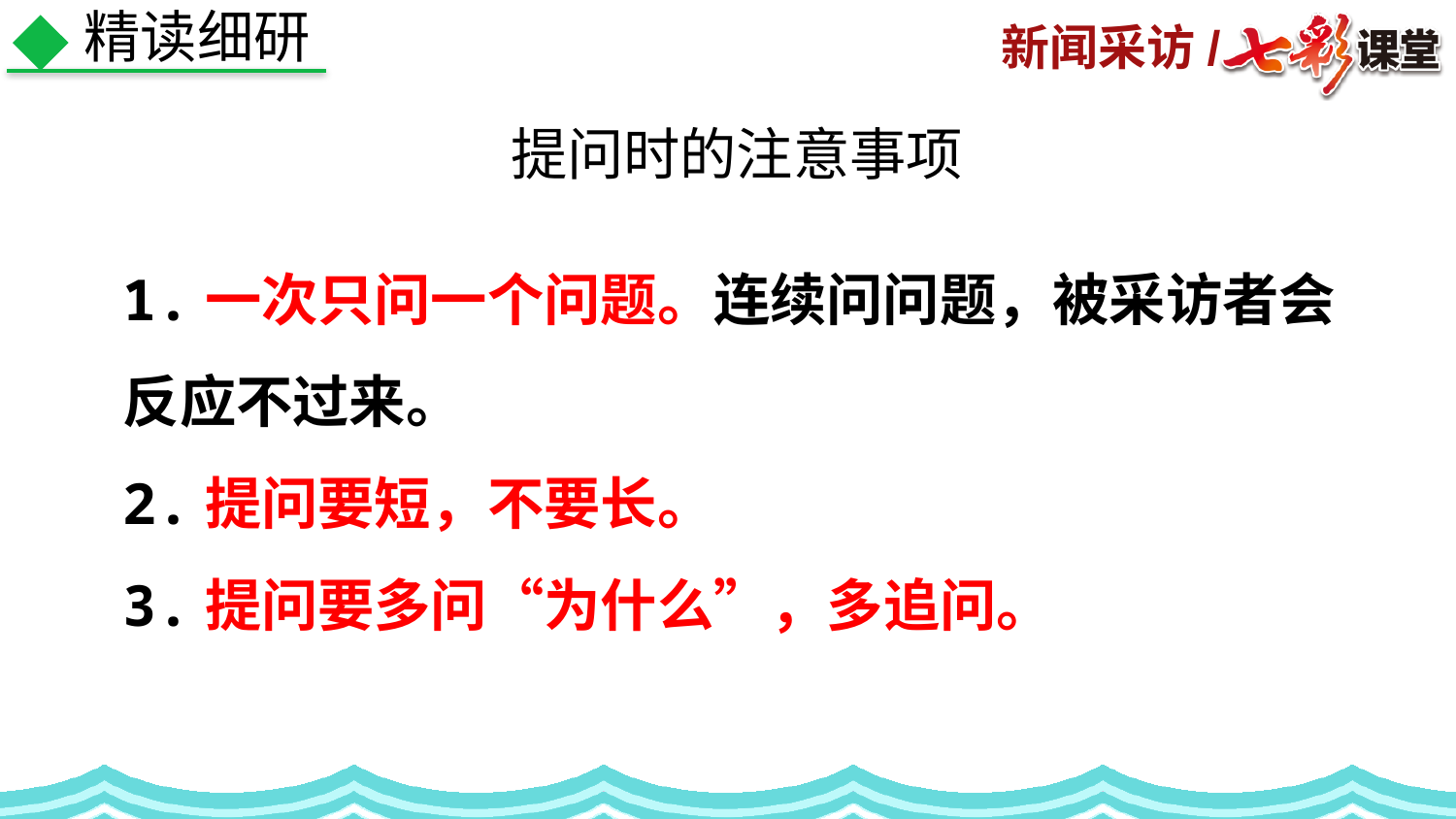

精读细研

提问时的注意事项
1.一次只问一个问题。连续问问题，被采访者会反应不过来。
2.提问要短，不要长。
3.提问要多问“为什么”，多追问。